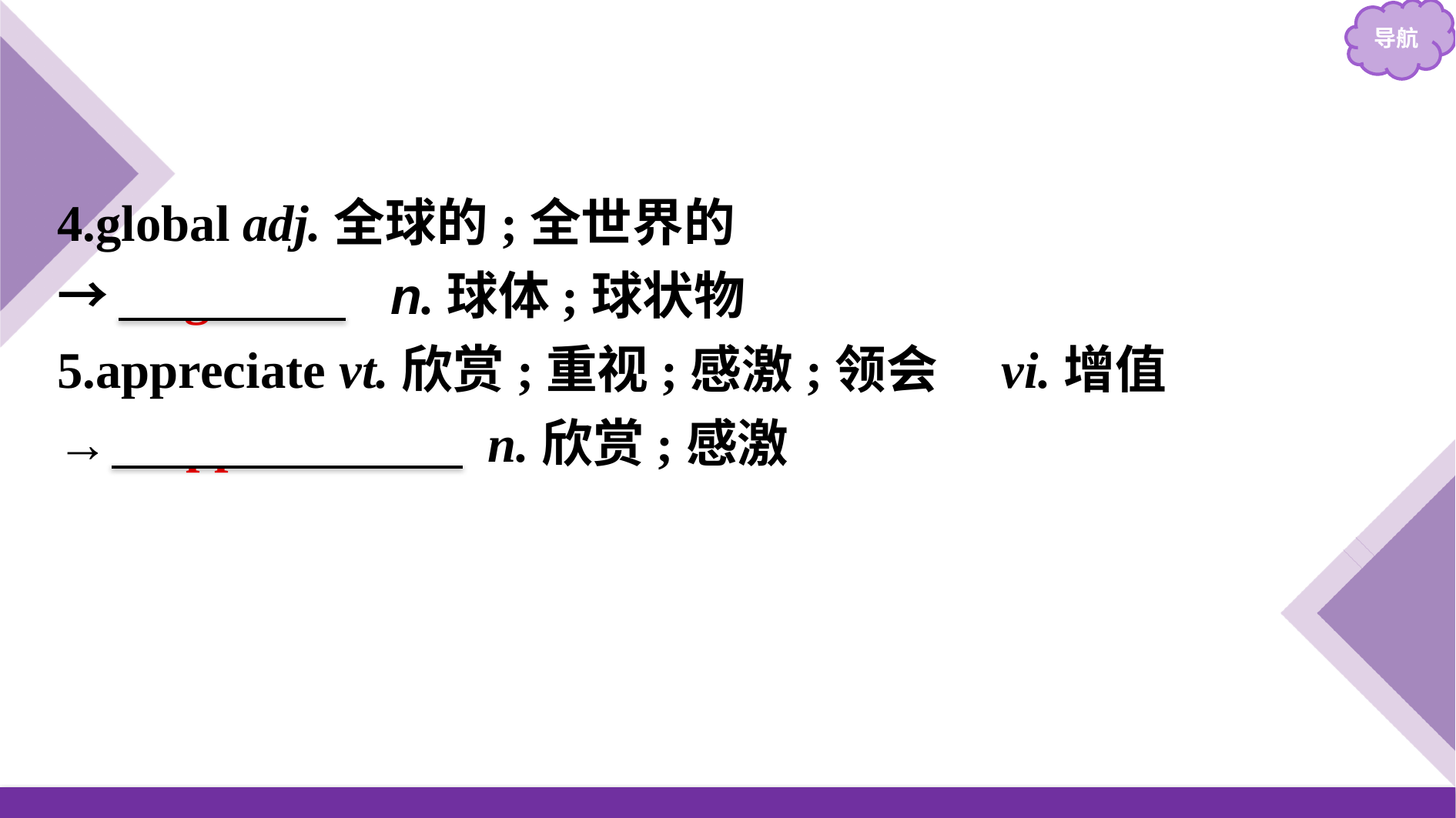

4.global adj.全球的;全世界的
→　globe　 n.球体;球状物
5.appreciate vt.欣赏;重视;感激;领会　vi.增值
→    appreciation    n.欣赏;感激